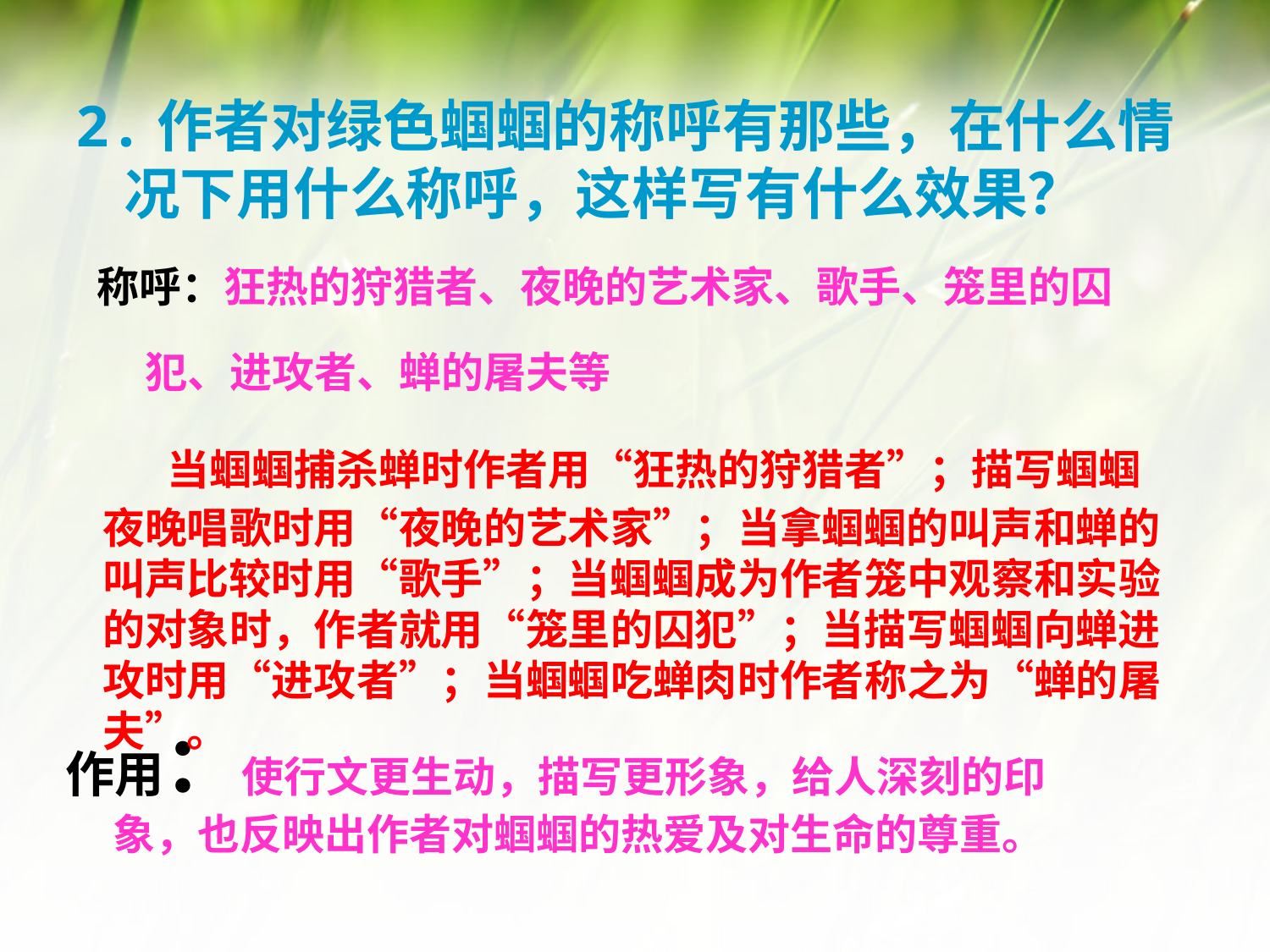

2.作者对绿色蝈蝈的称呼有那些，在什么情况下用什么称呼，这样写有什么效果？
称呼：狂热的狩猎者、夜晚的艺术家、歌手、笼里的囚犯、进攻者、蝉的屠夫等
　  当蝈蝈捕杀蝉时作者用“狂热的狩猎者”；描写蝈蝈夜晚唱歌时用“夜晚的艺术家”；当拿蝈蝈的叫声和蝉的叫声比较时用“歌手”；当蝈蝈成为作者笼中观察和实验的对象时，作者就用“笼里的囚犯”；当描写蝈蝈向蝉进攻时用“进攻者”；当蝈蝈吃蝉肉时作者称之为“蝉的屠夫”。
作用：使行文更生动，描写更形象，给人深刻的印象，也反映出作者对蝈蝈的热爱及对生命的尊重。